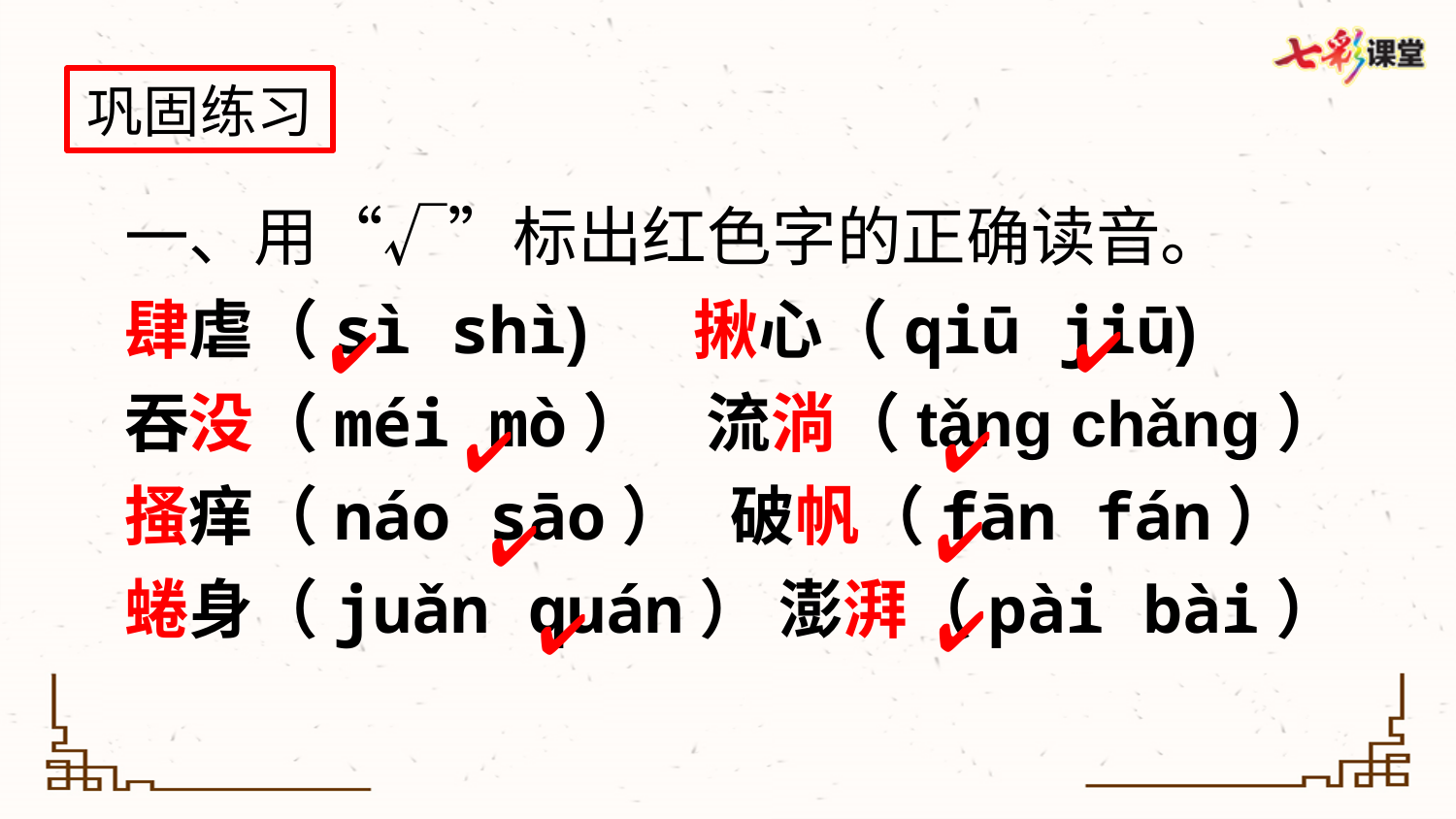

巩固练习
一、用“√”标出红色字的正确读音。
肆虐（sì shì)     揪心（qiū jiū)
吞没（méi mò）    流淌（tǎng chǎng）
搔痒（náo sāo）   破帆（fān fán）
蜷身（juǎn quán） 澎湃（pài bài）
✔
✔
✔
✔
✔
✔
✔
✔